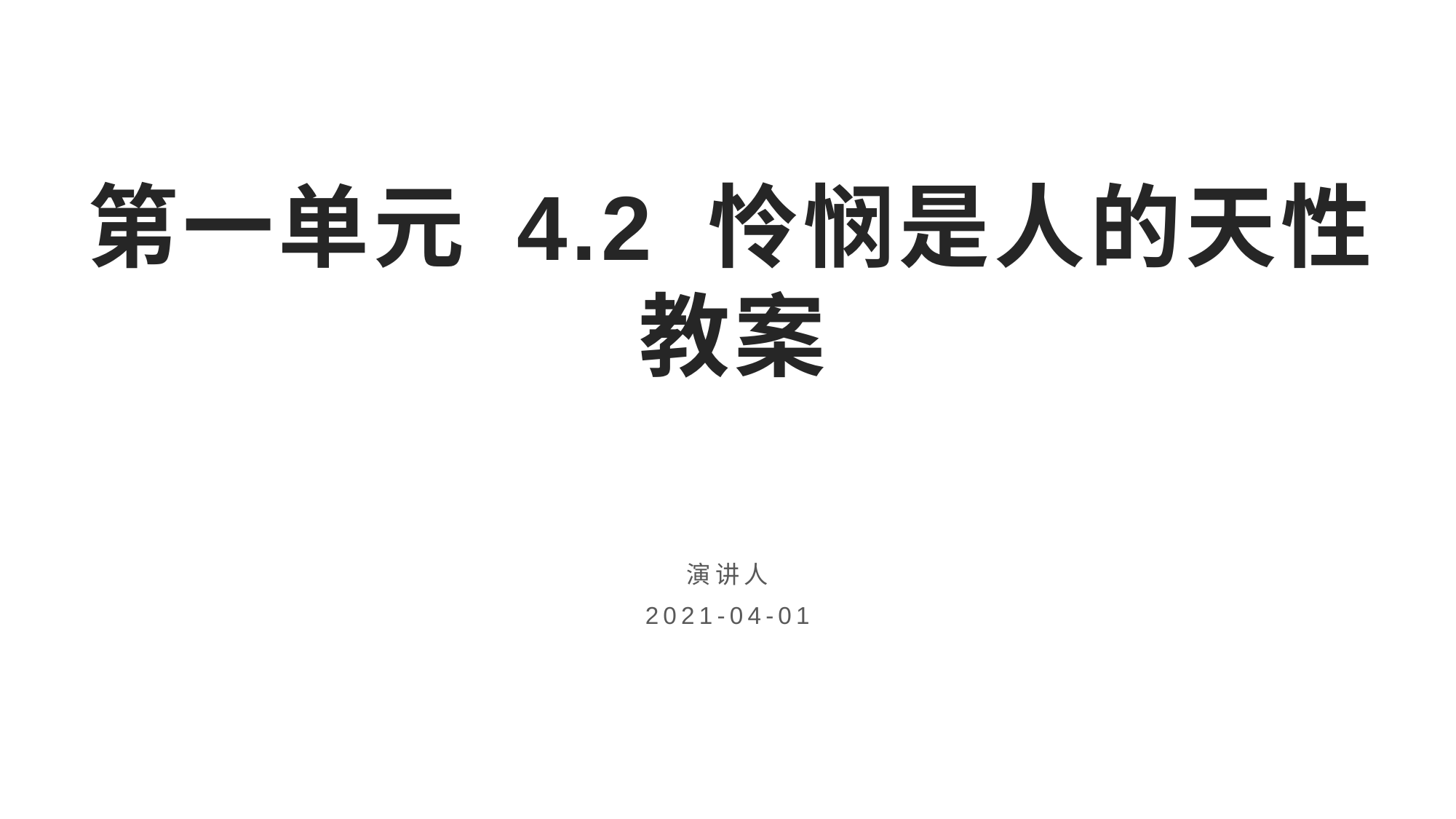

# 第一单元 4.2 怜悯是人的天性 教案
演讲人
2021-04-01